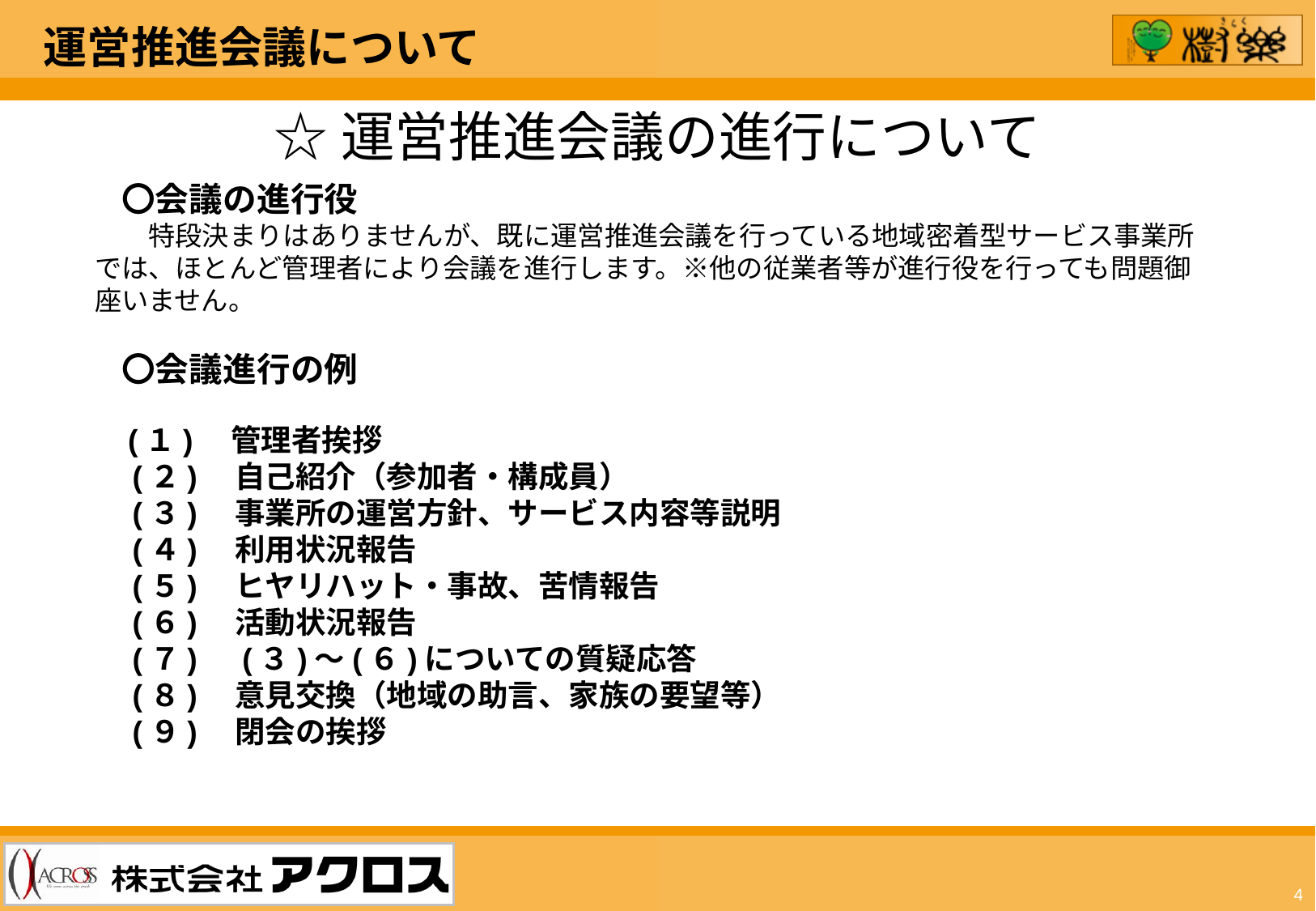

運営推進会議について
☆運営推進会議の進行について

　〇会議の進行役
　　特段決まりはありませんが、既に運営推進会議を行っている地域密着型サービス事業所では、ほとんど管理者により会議を進行します。※他の従業者等が進行役を行っても問題御座いません。

　〇会議進行の例

　(１)　管理者挨拶
　(２)　自己紹介（参加者・構成員）
　(３)　事業所の運営方針、サービス内容等説明
　(４)　利用状況報告
　(５)　ヒヤリハット・事故、苦情報告
　(６)　活動状況報告
　(７)　(３)～(６)についての質疑応答
　(８)　意見交換（地域の助言、家族の要望等）
　(９)　閉会の挨拶

4